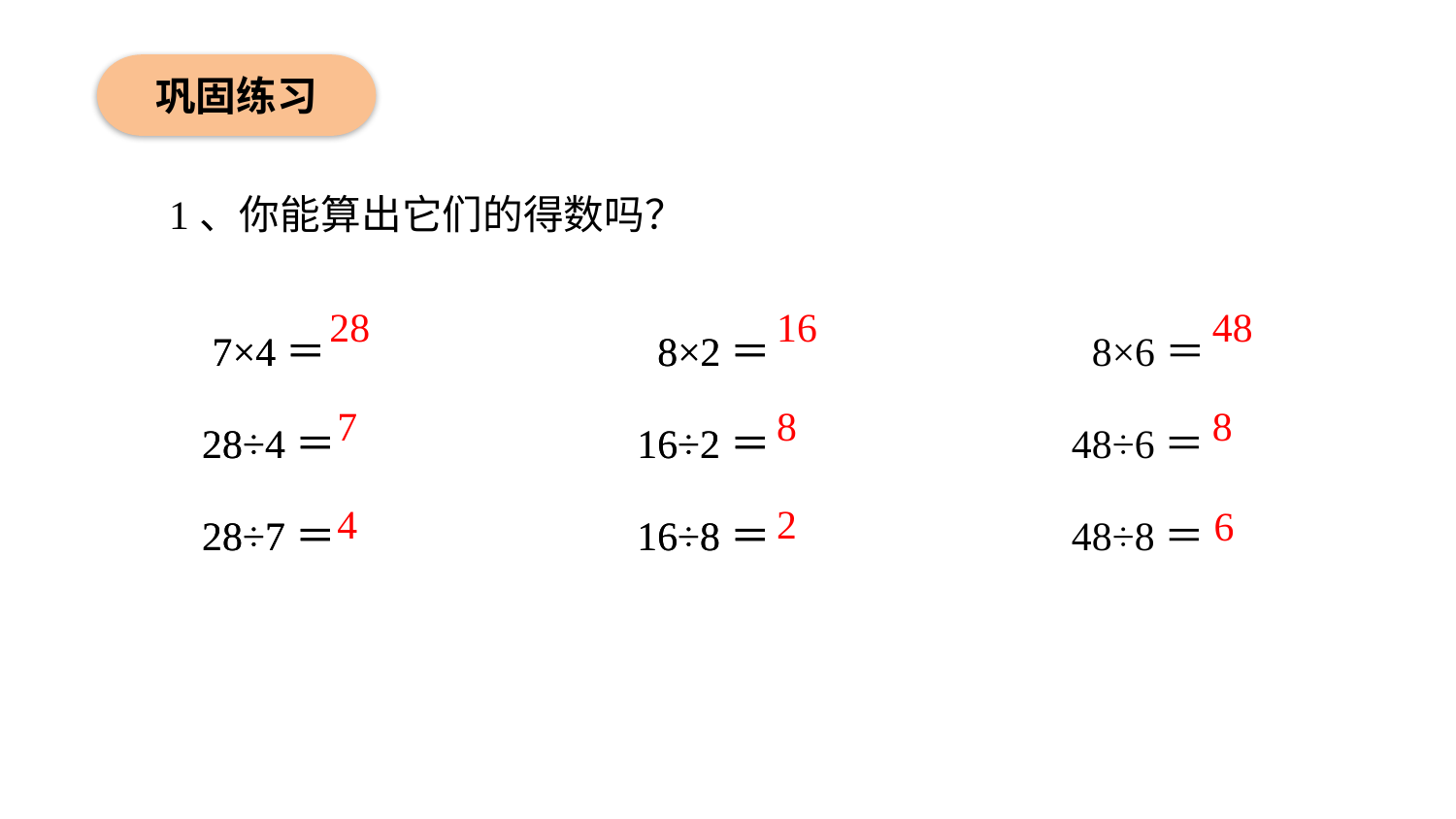

巩固练习
1、你能算出它们的得数吗？
 7×4＝
28÷4＝
28÷7＝
 7×4＝
28÷4＝
28÷7＝
  8×2＝
16÷2＝
16÷8＝
  8×2＝
16÷2＝
16÷8＝
  8×6＝
48÷6＝
48÷8＝
28
16
48
7
8
8
4
2
6